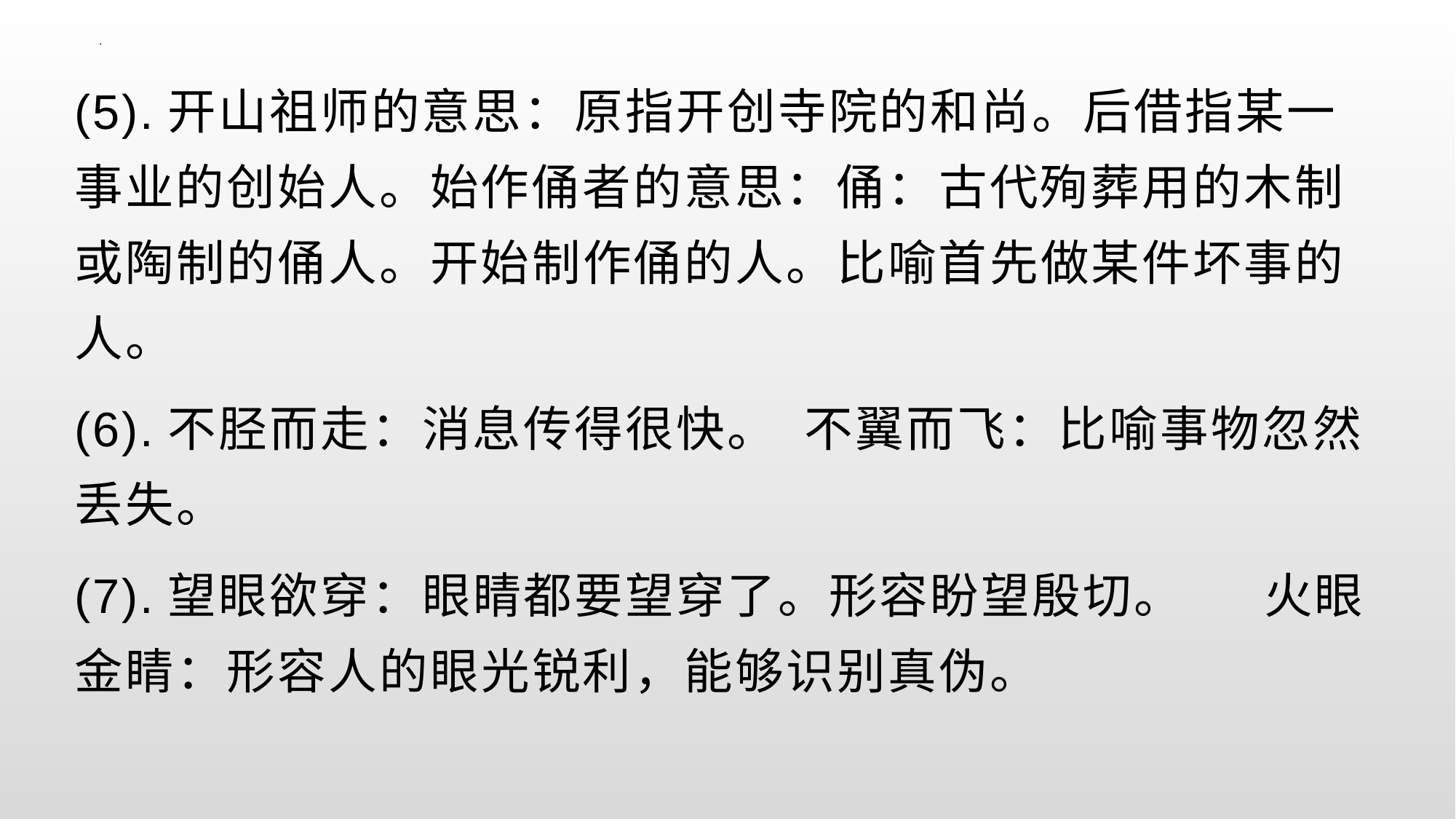

(5).开山祖师的意思：原指开创寺院的和尚。后借指某一事业的创始人。始作俑者的意思：俑：古代殉葬用的木制或陶制的俑人。开始制作俑的人。比喻首先做某件坏事的人。
(6).不胫而走：消息传得很快。  不翼而飞：比喻事物忽然丢失。
(7).望眼欲穿：眼睛都要望穿了。形容盼望殷切。      火眼金睛：形容人的眼光锐利，能够识别真伪。